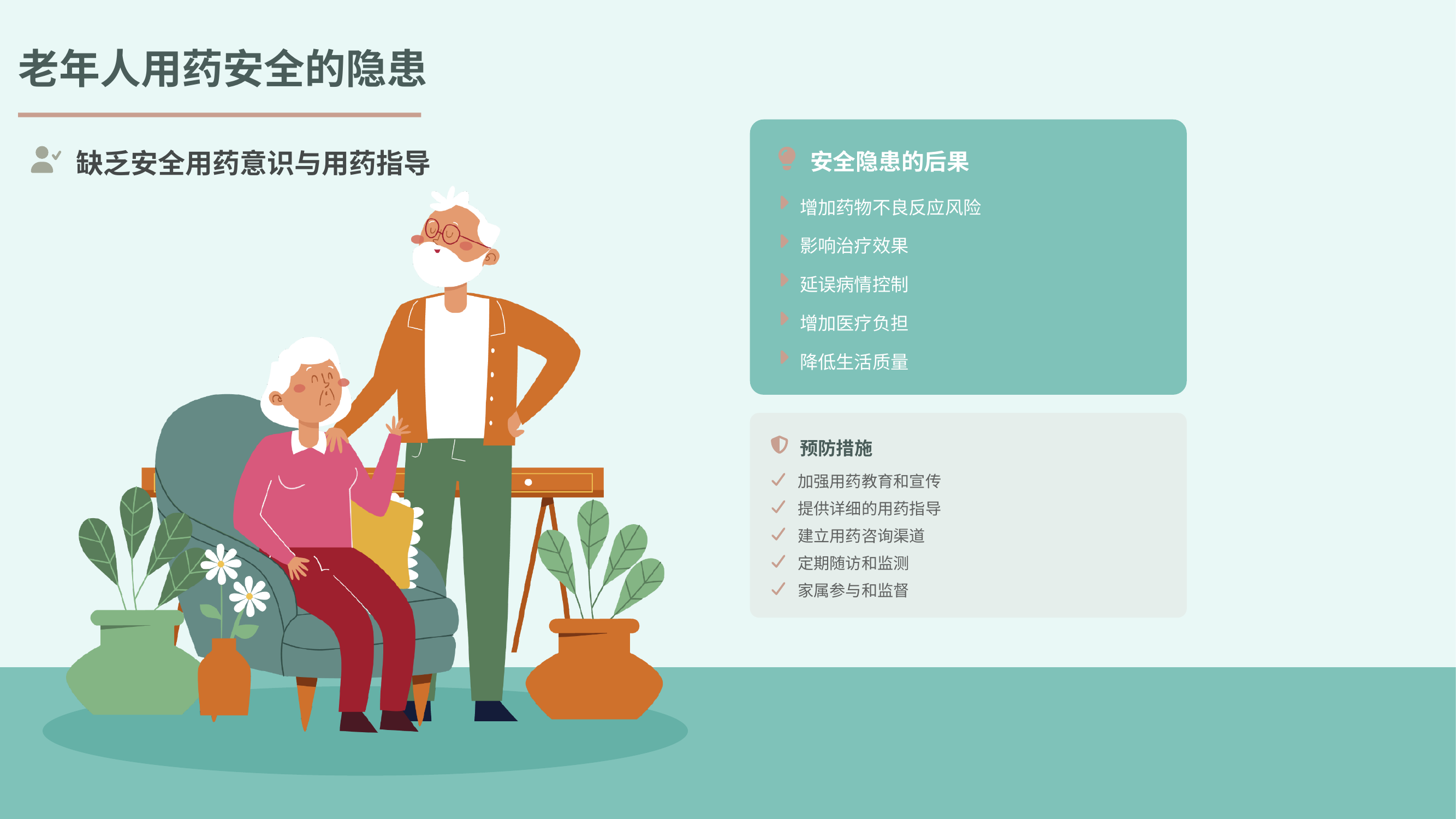

老年人用药安全的隐患

安全隐患的后果
缺乏安全用药意识与用药指导

增加药物不良反应风险

影响治疗效果

延误病情控制

增加医疗负担

降低生活质量

预防措施

加强用药教育和宣传

提供详细的用药指导

建立用药咨询渠道

定期随访和监测

家属参与和监督